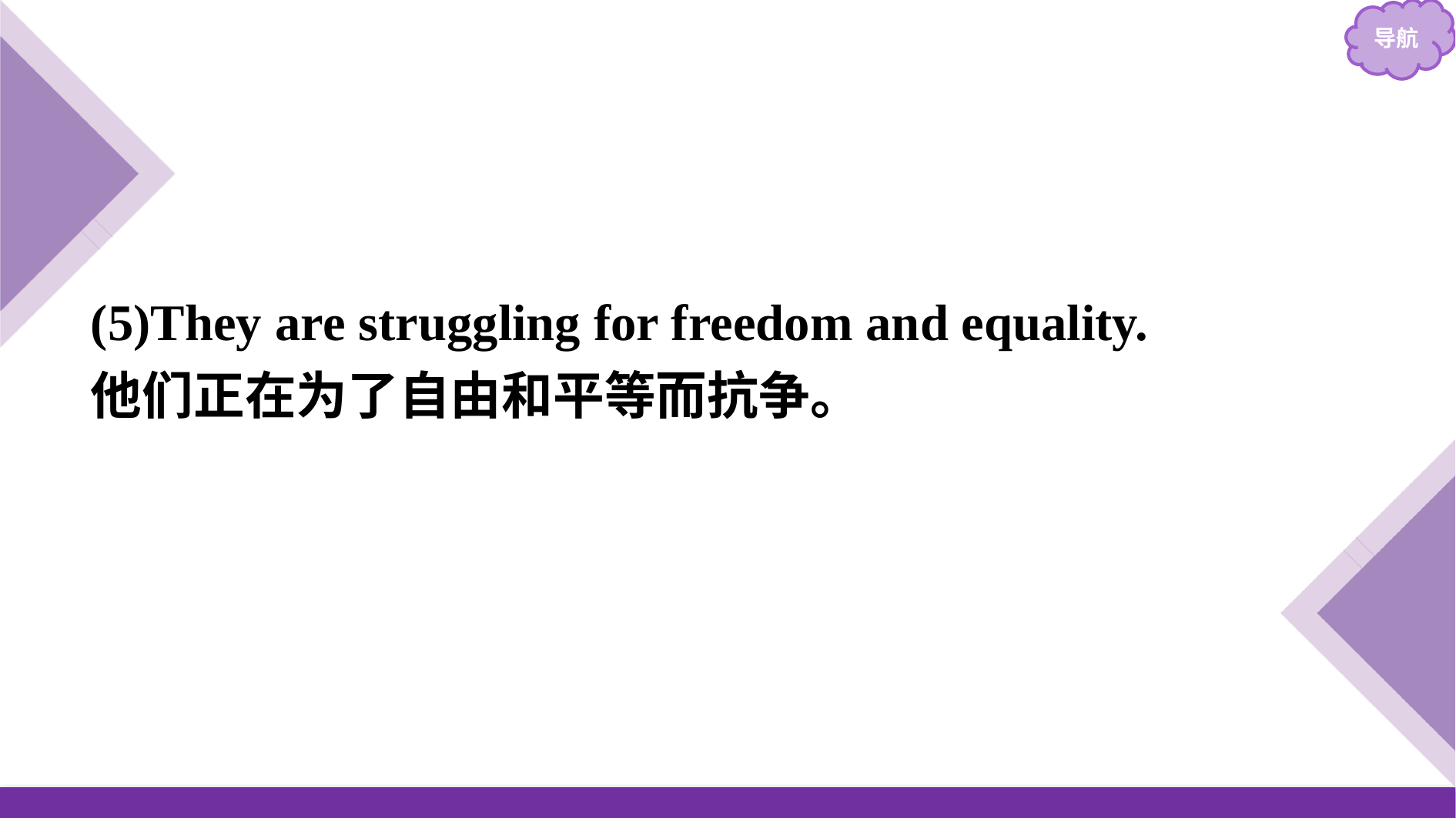

(5)They are struggling for freedom and equality.
他们正在为了自由和平等而抗争。